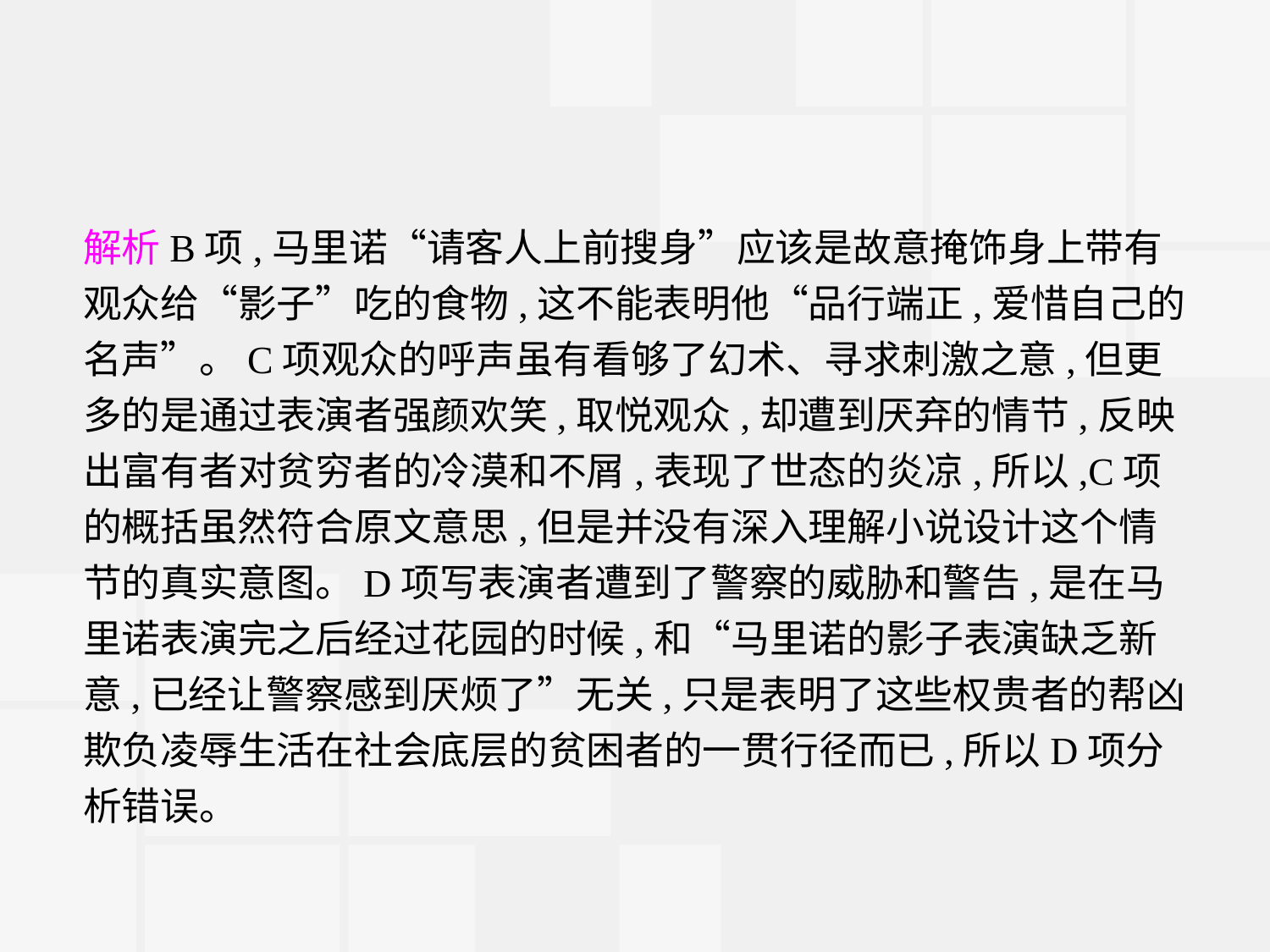

解析B项,马里诺“请客人上前搜身”应该是故意掩饰身上带有观众给“影子”吃的食物,这不能表明他“品行端正,爱惜自己的名声”。C项观众的呼声虽有看够了幻术、寻求刺激之意,但更多的是通过表演者强颜欢笑,取悦观众,却遭到厌弃的情节,反映出富有者对贫穷者的冷漠和不屑,表现了世态的炎凉,所以,C项的概括虽然符合原文意思,但是并没有深入理解小说设计这个情节的真实意图。D项写表演者遭到了警察的威胁和警告,是在马里诺表演完之后经过花园的时候,和“马里诺的影子表演缺乏新意,已经让警察感到厌烦了”无关,只是表明了这些权贵者的帮凶欺负凌辱生活在社会底层的贫困者的一贯行径而已,所以D项分析错误。